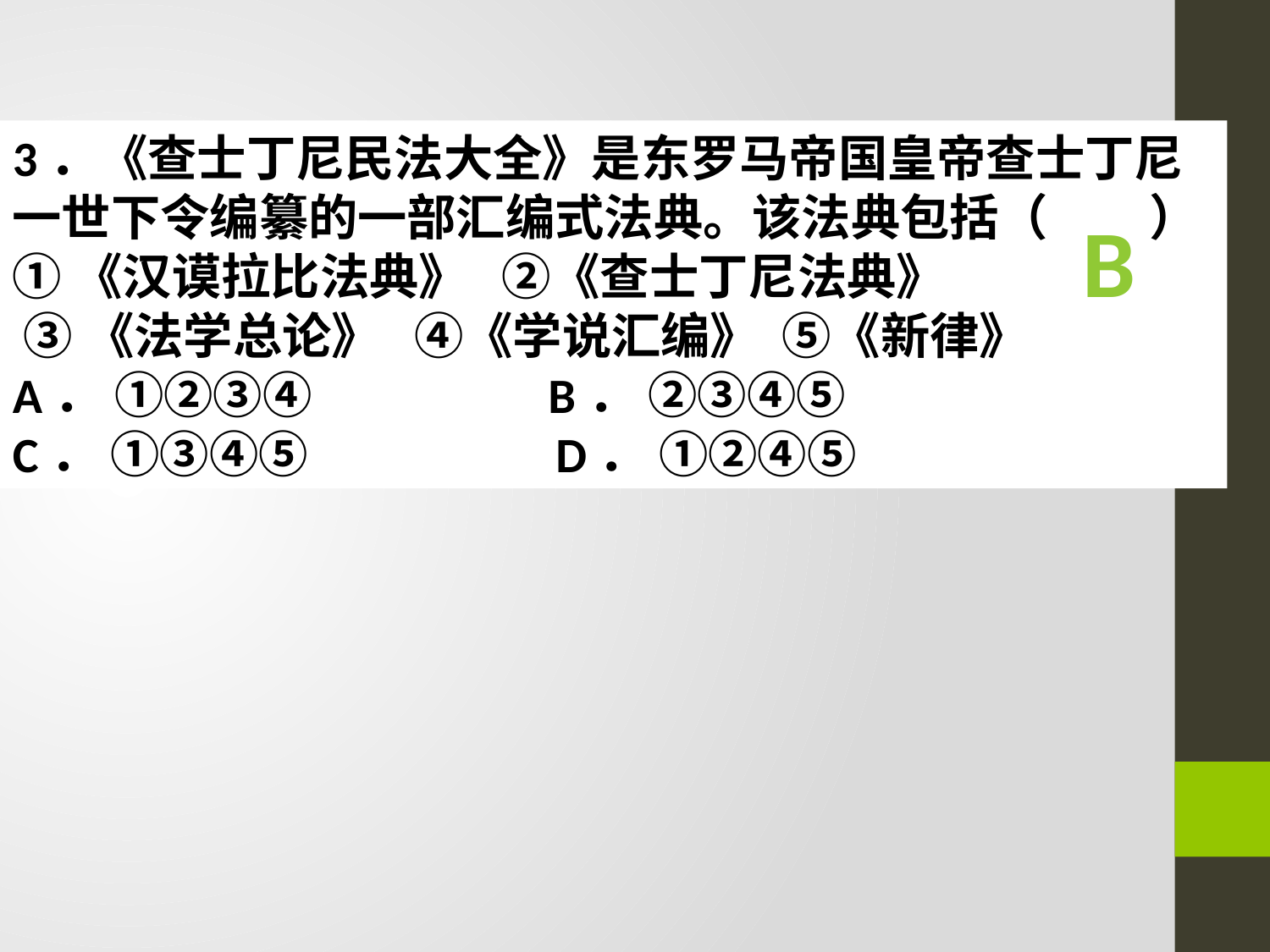

3．《查士丁尼民法大全》是东罗马帝国皇帝查士丁尼一世下令编纂的一部汇编式法典。该法典包括（         ）
①《汉谟拉比法典》   ②《查士丁尼法典》
 ③《法学总论》   ④《学说汇编》  ⑤《新律》
A． ①②③④                    B． ②③④⑤
C． ①③④⑤                     D． ①②④⑤
B